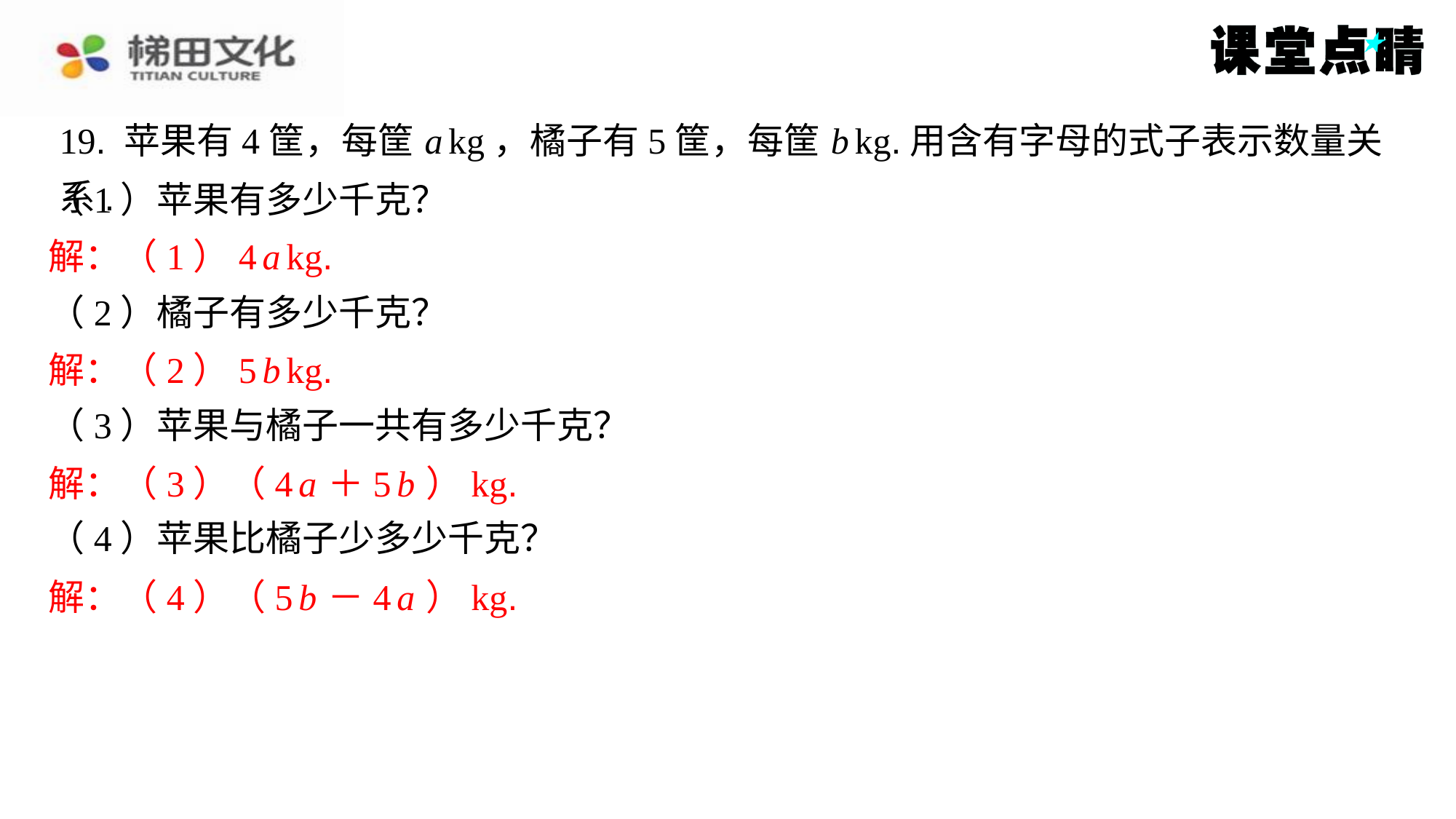

19. 苹果有4筐，每筐 a kg，橘子有5筐，每筐 b kg.用含有字母的式子表示数量关系.
（1）苹果有多少千克？
解：（1）4 a kg.
（2）橘子有多少千克？
解：（2）5 b kg.
（3）苹果与橘子一共有多少千克？
解：（3）（4 a ＋5 b ）kg.
（4）苹果比橘子少多少千克？
解：（4）（5 b －4 a ）kg.
解：（1）4 a kg.
解：（2）5 b kg.
解：（3）（4 a ＋5 b ）kg.
解：（4）（5 b －4 a ）kg.